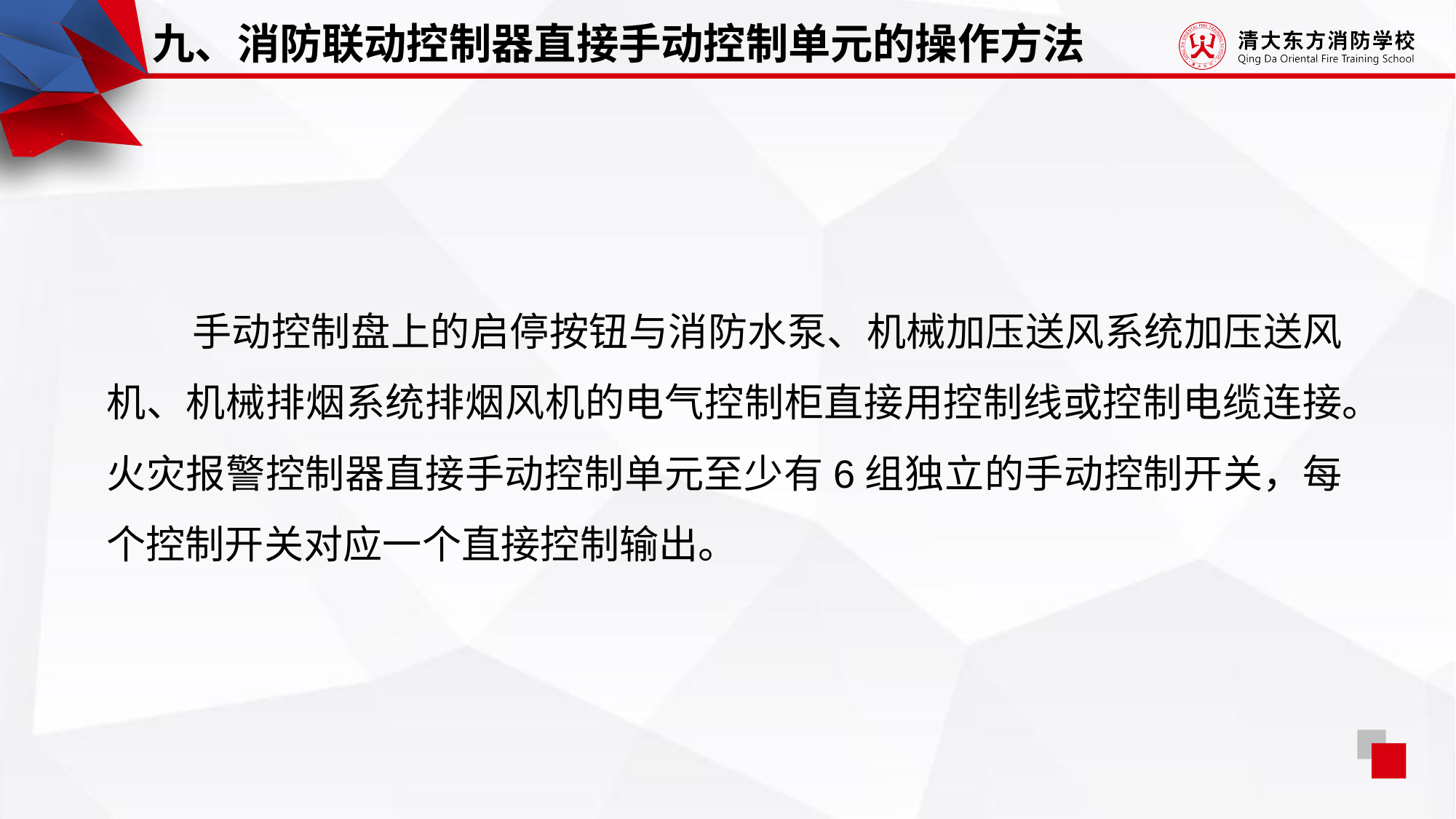

九、消防联动控制器直接手动控制单元的操作方法

手动控制盘上的启停按钮与消防水泵、机械加压送风系统加压送风机、机械排烟系统排烟风机的电气控制柜直接用控制线或控制电缆连接。火灾报警控制器直接手动控制单元至少有6组独立的手动控制开关，每个控制开关对应一个直接控制输出。